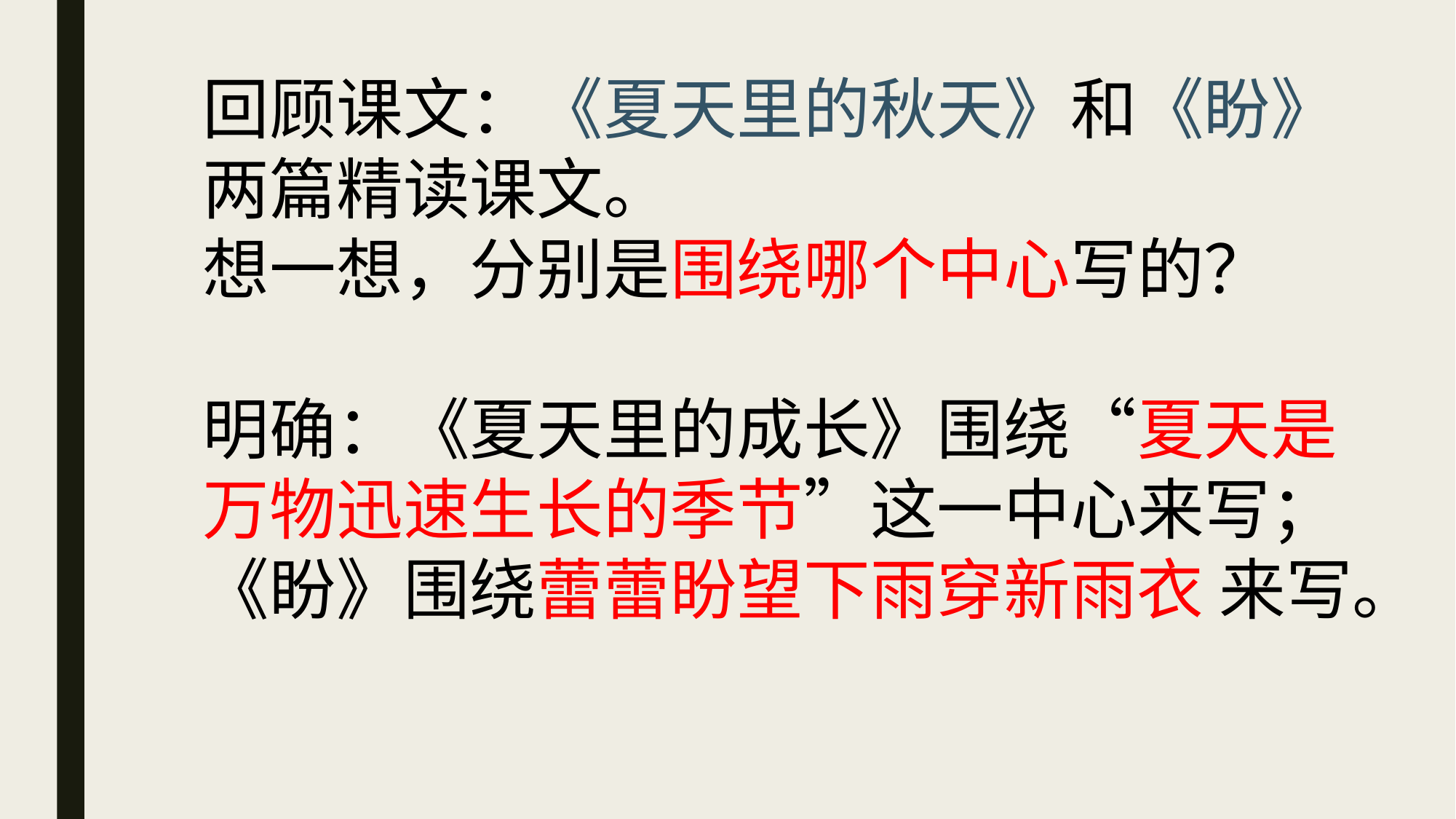

回顾课文：《夏天里的秋天》和《盼》两篇精读课文。
想一想，分别是围绕哪个中心写的？

明确：《夏天里的成长》围绕“夏天是万物迅速生长的季节”这一中心来写；
《盼》围绕蕾蕾盼望下雨穿新雨衣 来写。